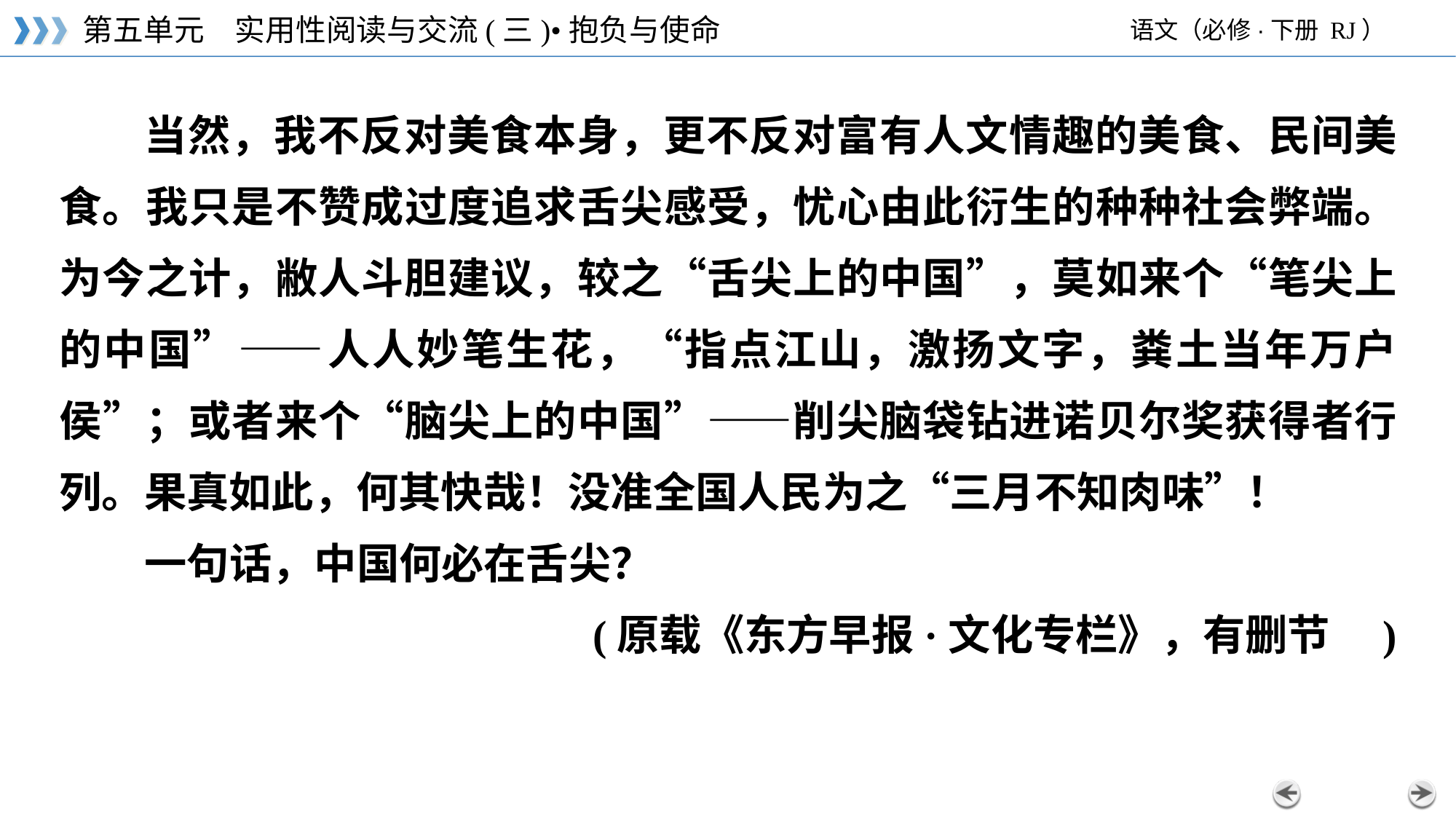

当然，我不反对美食本身，更不反对富有人文情趣的美食、民间美食。我只是不赞成过度追求舌尖感受，忧心由此衍生的种种社会弊端。为今之计，敝人斗胆建议，较之“舌尖上的中国”，莫如来个“笔尖上的中国”——人人妙笔生花，“指点江山，激扬文字，粪土当年万户侯”；或者来个“脑尖上的中国”——削尖脑袋钻进诺贝尔奖获得者行列。果真如此，何其快哉！没准全国人民为之“三月不知肉味”！
一句话，中国何必在舌尖？
(原载《东方早报·文化专栏》，有删节　)